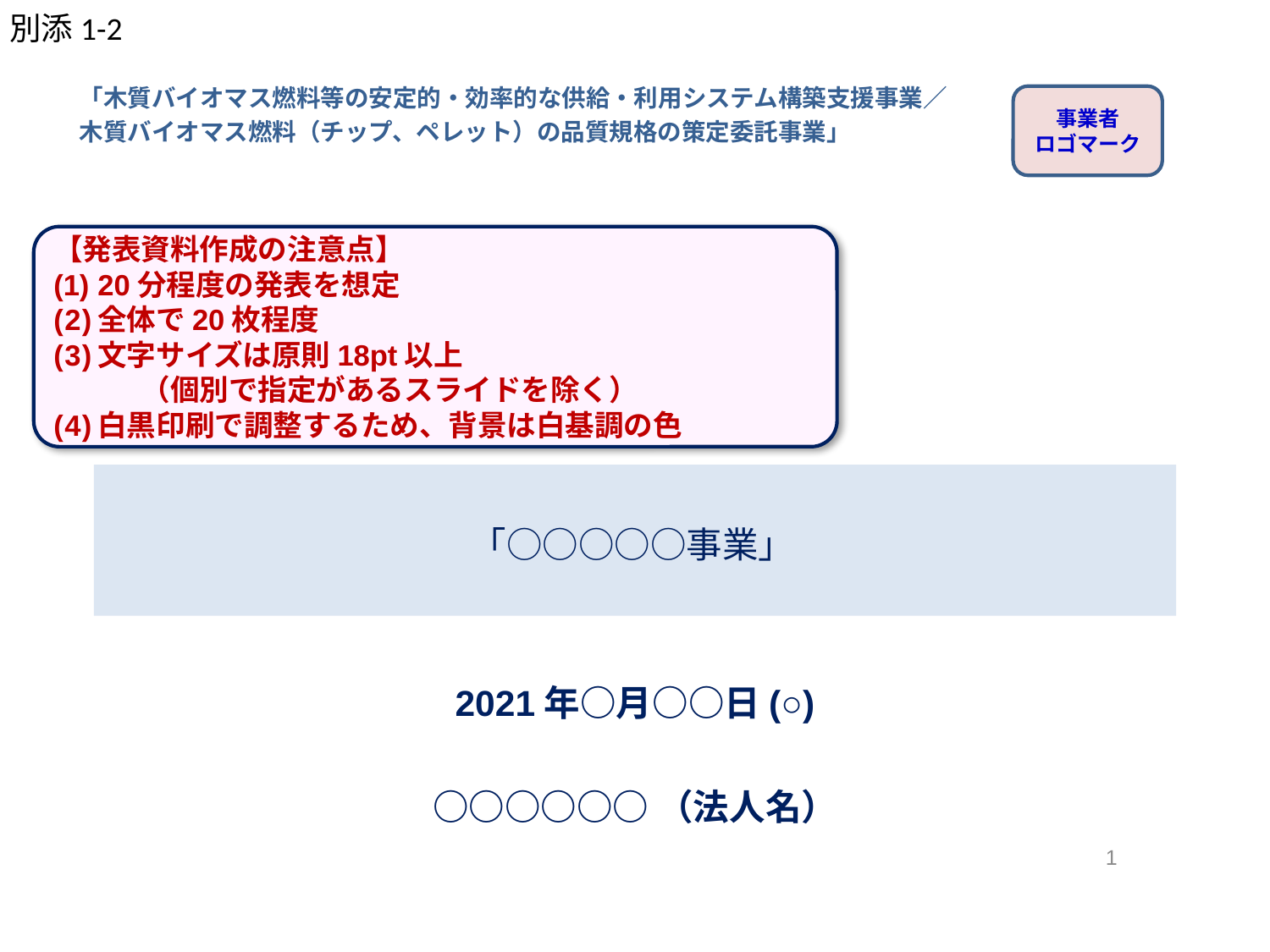

別添1-2
「木質バイオマス燃料等の安定的・効率的な供給・利用システム構築支援事業／
木質バイオマス燃料（チップ、ペレット）の品質規格の策定委託事業」

事業者
ロゴマーク
【発表資料作成の注意点】
20分程度の発表を想定
全体で20枚程度
文字サイズは原則18pt以上
　　　（個別で指定があるスライドを除く）
白黒印刷で調整するため、背景は白基調の色

# 「○○○○○事業」

2021年○月○○日(○)
○○○○○○（法人名）
1